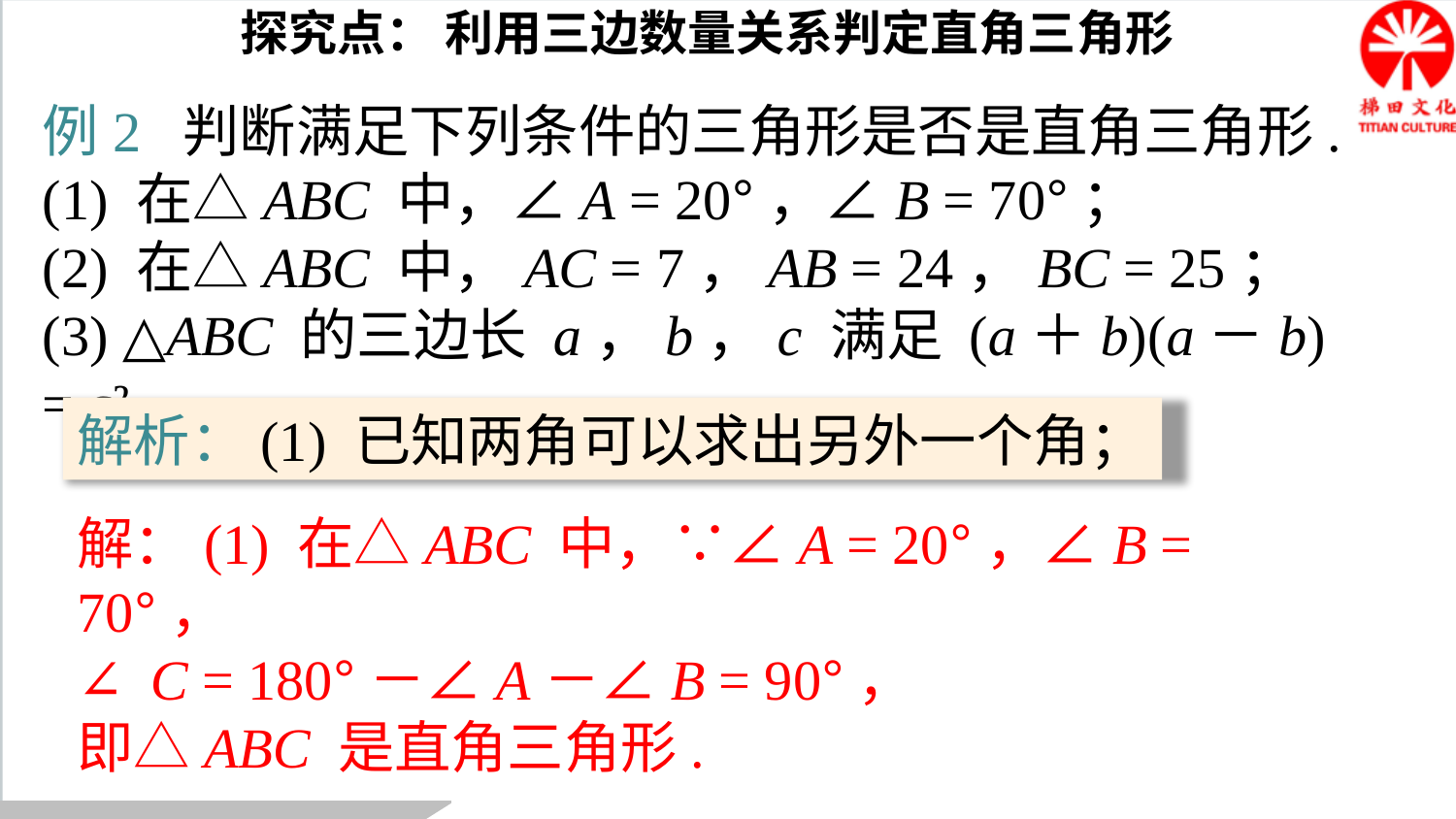

探究点： 利用三边数量关系判定直角三角形
例2  判断满足下列条件的三角形是否是直角三角形.
(1) 在△ABC 中，∠A = 20°，∠B = 70°；
(2) 在△ABC 中，AC = 7，AB = 24，BC = 25；
(3) △ABC 的三边长 a，b，c 满足 (a＋b)(a－b) = c².
解析：(1) 已知两角可以求出另外一个角；
解：(1) 在△ABC 中，∵∠A = 20°，∠B = 70°，
∴∠C = 180°－∠A－∠B = 90°，
即△ABC 是直角三角形.